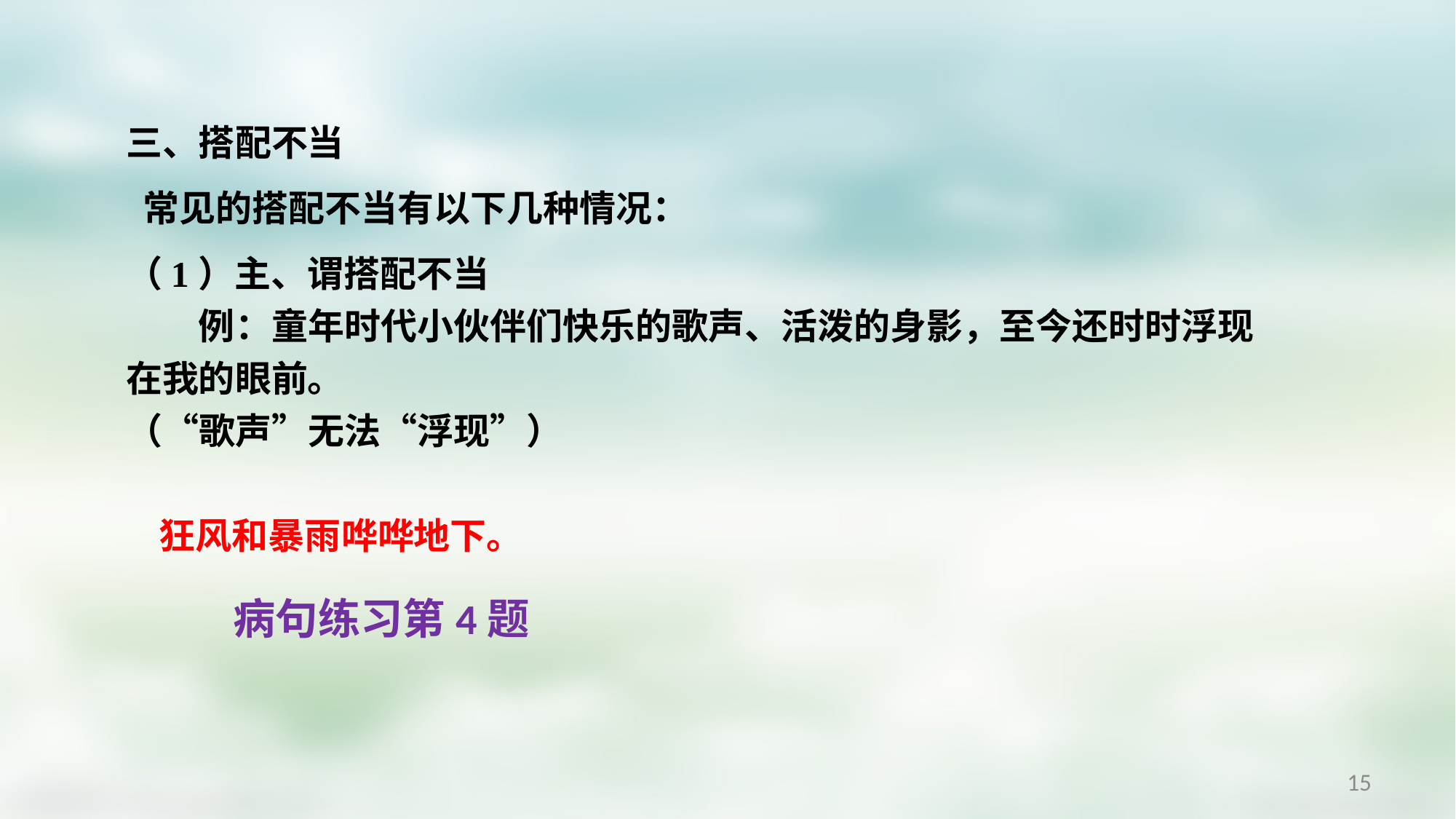

三、搭配不当
 常见的搭配不当有以下几种情况：
（1）主、谓搭配不当
　　例：童年时代小伙伴们快乐的歌声、活泼的身影，至今还时时浮现在我的眼前。
（“歌声”无法“浮现”）

   狂风和暴雨哗哗地下。
病句练习第4题
15